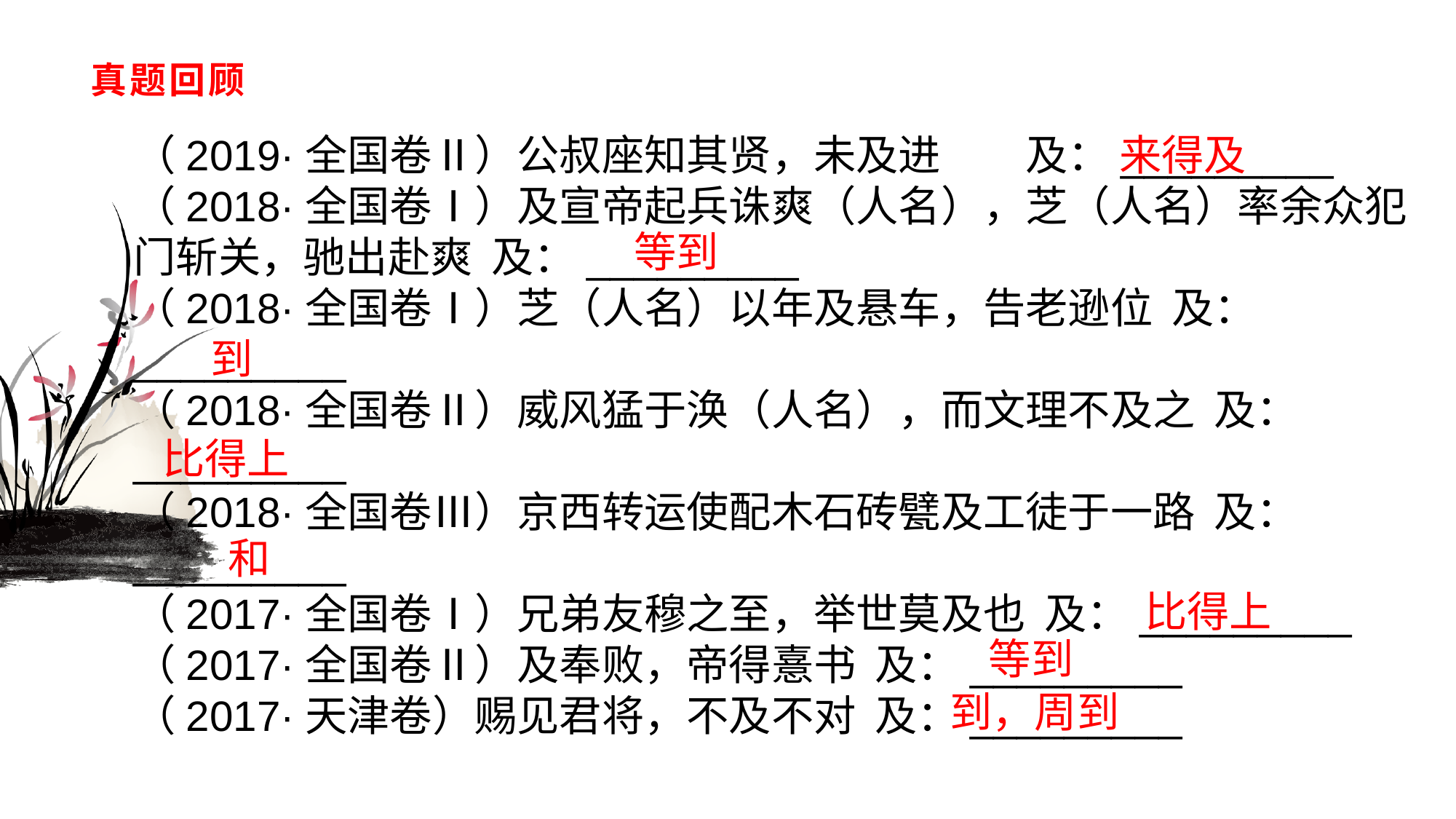

# 真题回顾
（2019·全国卷Ⅱ）公叔座知其贤，未及进　　及：_________（2018·全国卷Ⅰ）及宣帝起兵诛爽（人名），芝（人名）率余众犯门斩关，驰出赴爽  及：_________（2018·全国卷Ⅰ）芝（人名）以年及悬车，告老逊位  及：_________（2018·全国卷Ⅱ）威风猛于涣（人名），而文理不及之  及：_________（2018·全国卷Ⅲ）京西转运使配木石砖甓及工徒于一路  及：_________（2017·全国卷Ⅰ）兄弟友穆之至，举世莫及也  及：_________（2017·全国卷Ⅱ）及奉败，帝得憙书  及：_________（2017·天津卷）赐见君将，不及不对  及：_________
来得及
等到
到
比得上
和
比得上
等到
到，周到